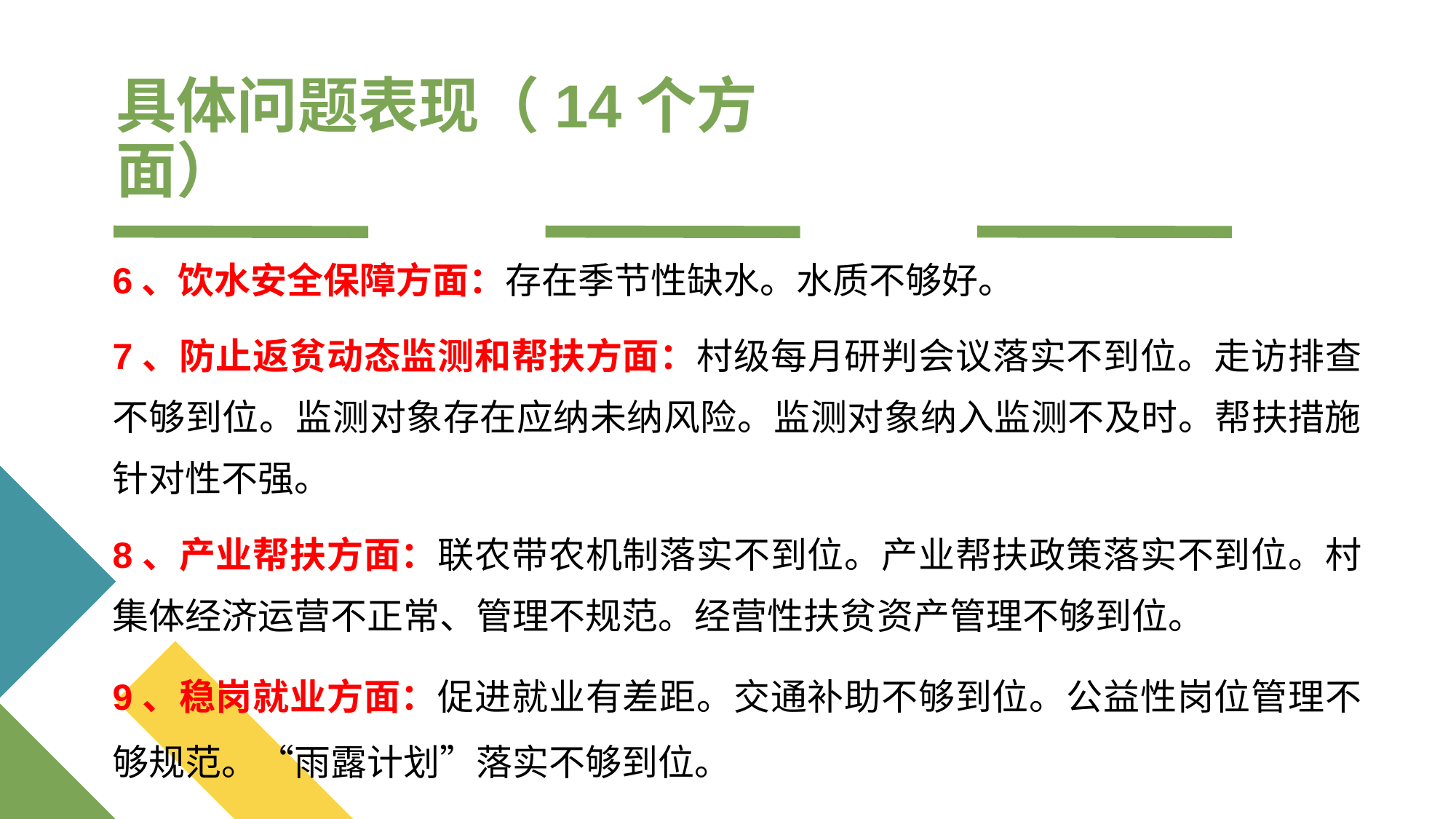

具体问题表现（14个方面）
6、饮水安全保障方面：存在季节性缺水。水质不够好。
7、防止返贫动态监测和帮扶方面：村级每月研判会议落实不到位。走访排查不够到位。监测对象存在应纳未纳风险。监测对象纳入监测不及时。帮扶措施针对性不强。
8、产业帮扶方面：联农带农机制落实不到位。产业帮扶政策落实不到位。村集体经济运营不正常、管理不规范。经营性扶贫资产管理不够到位。
9、稳岗就业方面：促进就业有差距。交通补助不够到位。公益性岗位管理不够规范。“雨露计划”落实不够到位。